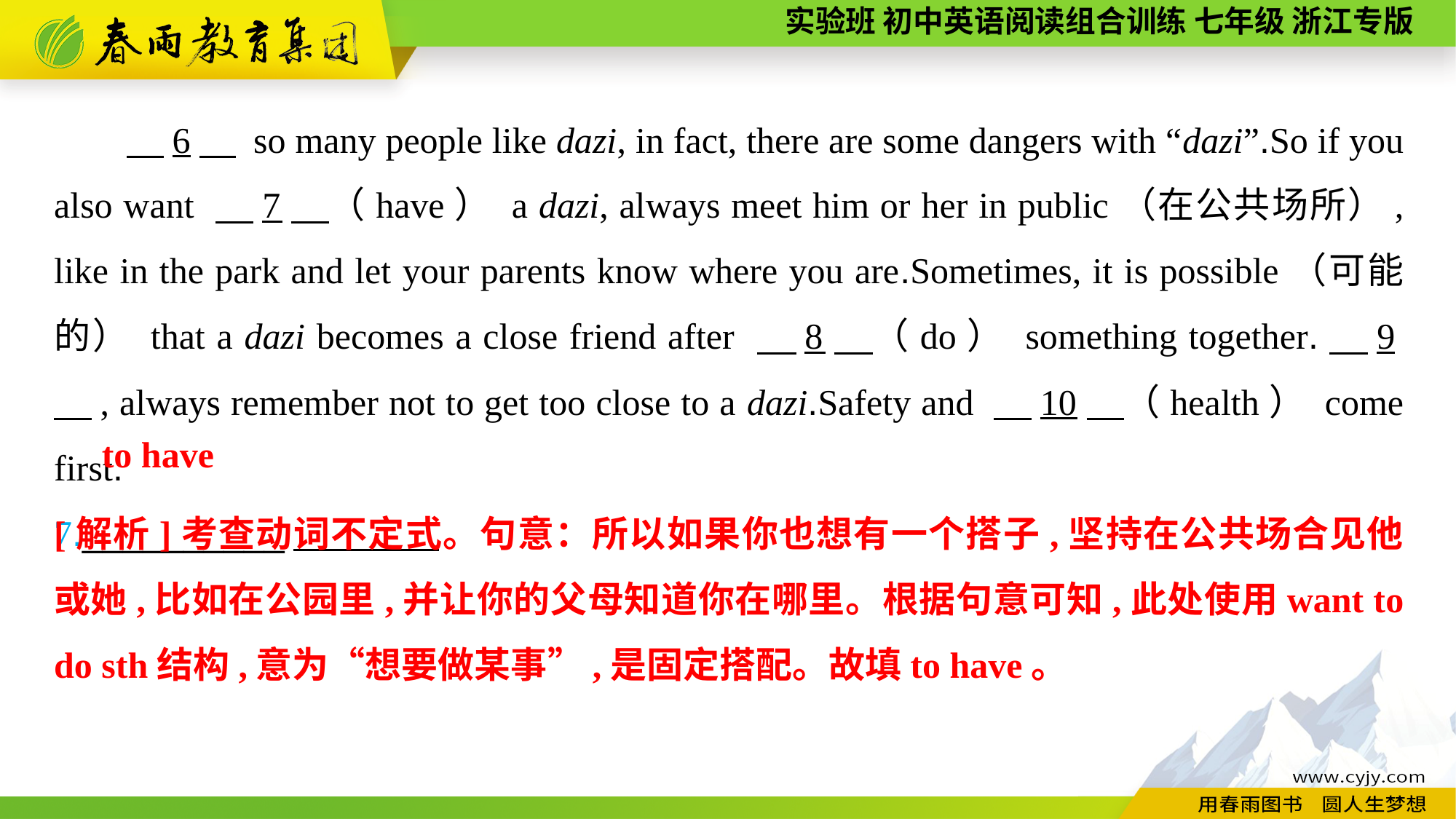

6　 so many people like dazi, in fact, there are some dangers with “dazi”.So if you also want 　7　（have） a dazi, always meet him or her in public（在公共场所）, like in the park and let your parents know where you are.Sometimes, it is possible（可能的） that a dazi becomes a close friend after 　8　（do） something together.　9　, always remember not to get too close to a dazi.Safety and 　10　（health） come first.
7.__________
to have
[解析]考查动词不定式。句意：所以如果你也想有一个搭子,坚持在公共场合见他或她,比如在公园里,并让你的父母知道你在哪里。根据句意可知,此处使用want to do sth结构,意为“想要做某事”,是固定搭配。故填to have。